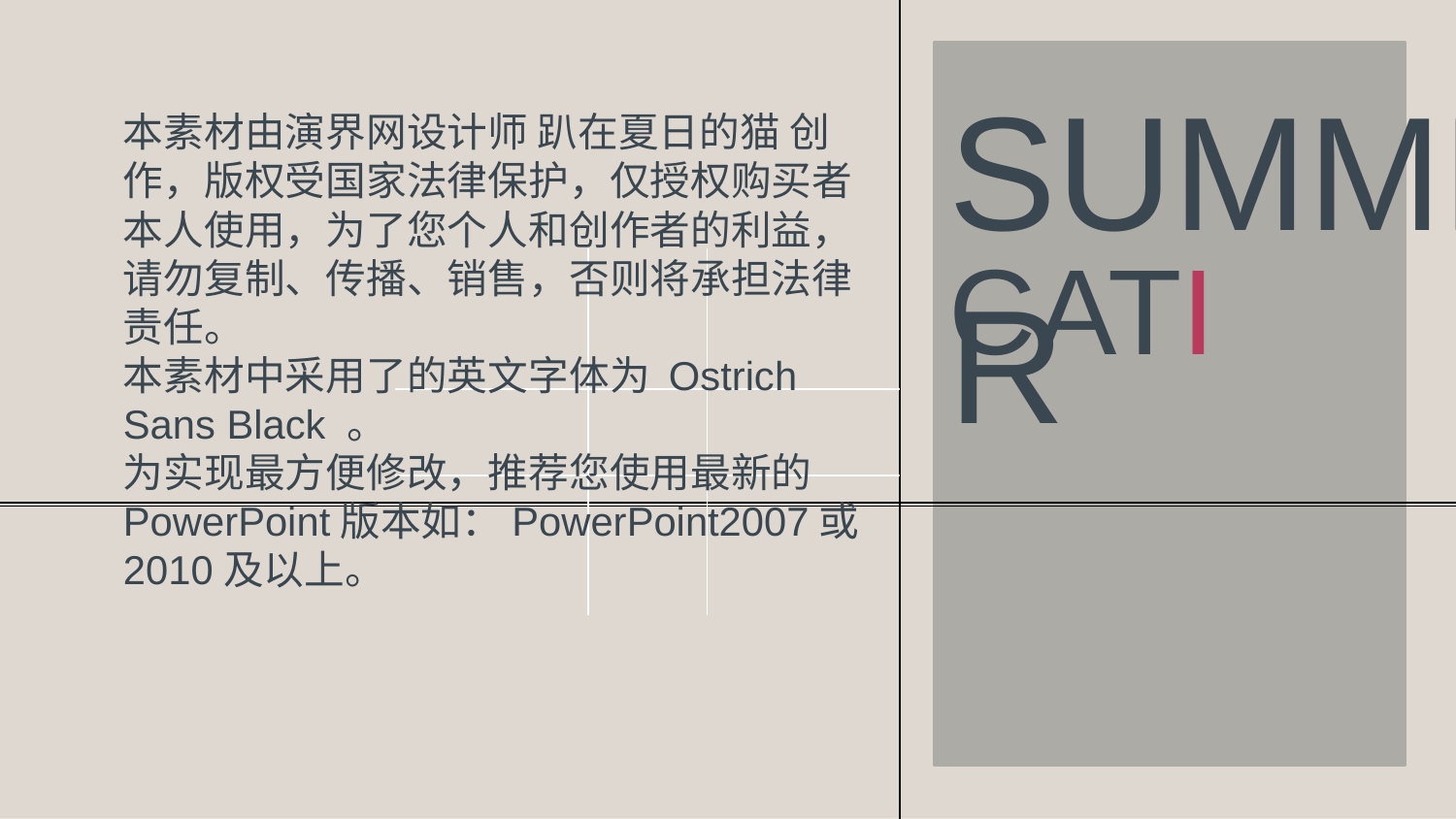

SUMMER

本素材由演界网设计师 趴在夏日的猫 创作，版权受国家法律保护，仅授权购买者本人使用，为了您个人和创作者的利益，请勿复制、传播、销售，否则将承担法律责任。
本素材中采用了的英文字体为 Ostrich Sans Black 。
为实现最方便修改，推荐您使用最新的PowerPoint版本如：PowerPoint2007或2010及以上。
CATI